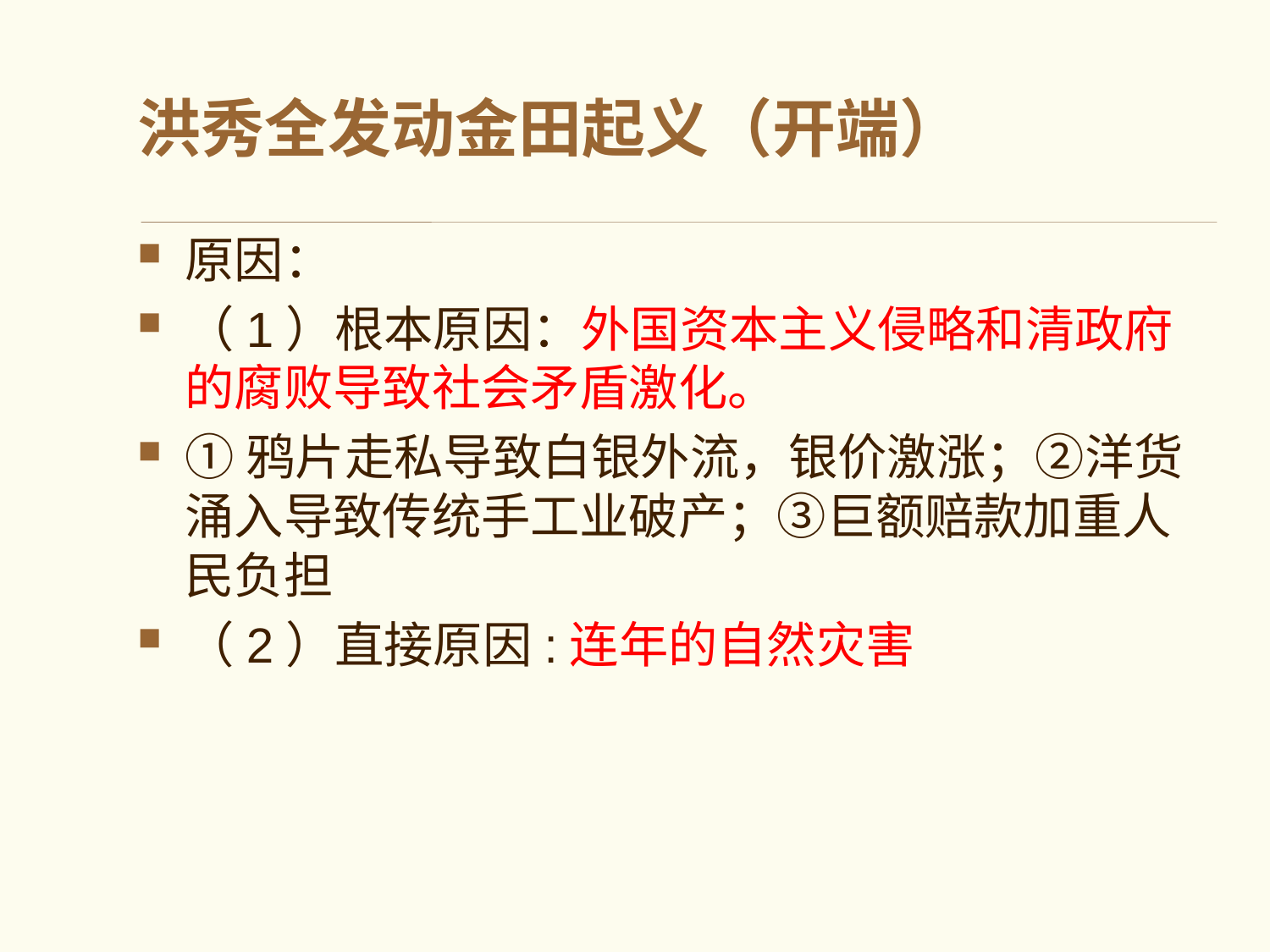

# 洪秀全发动金田起义（开端）
原因：
（1）根本原因：外国资本主义侵略和清政府的腐败导致社会矛盾激化。
①鸦片走私导致白银外流，银价激涨；②洋货涌入导致传统手工业破产；③巨额赔款加重人民负担
（2）直接原因:连年的自然灾害